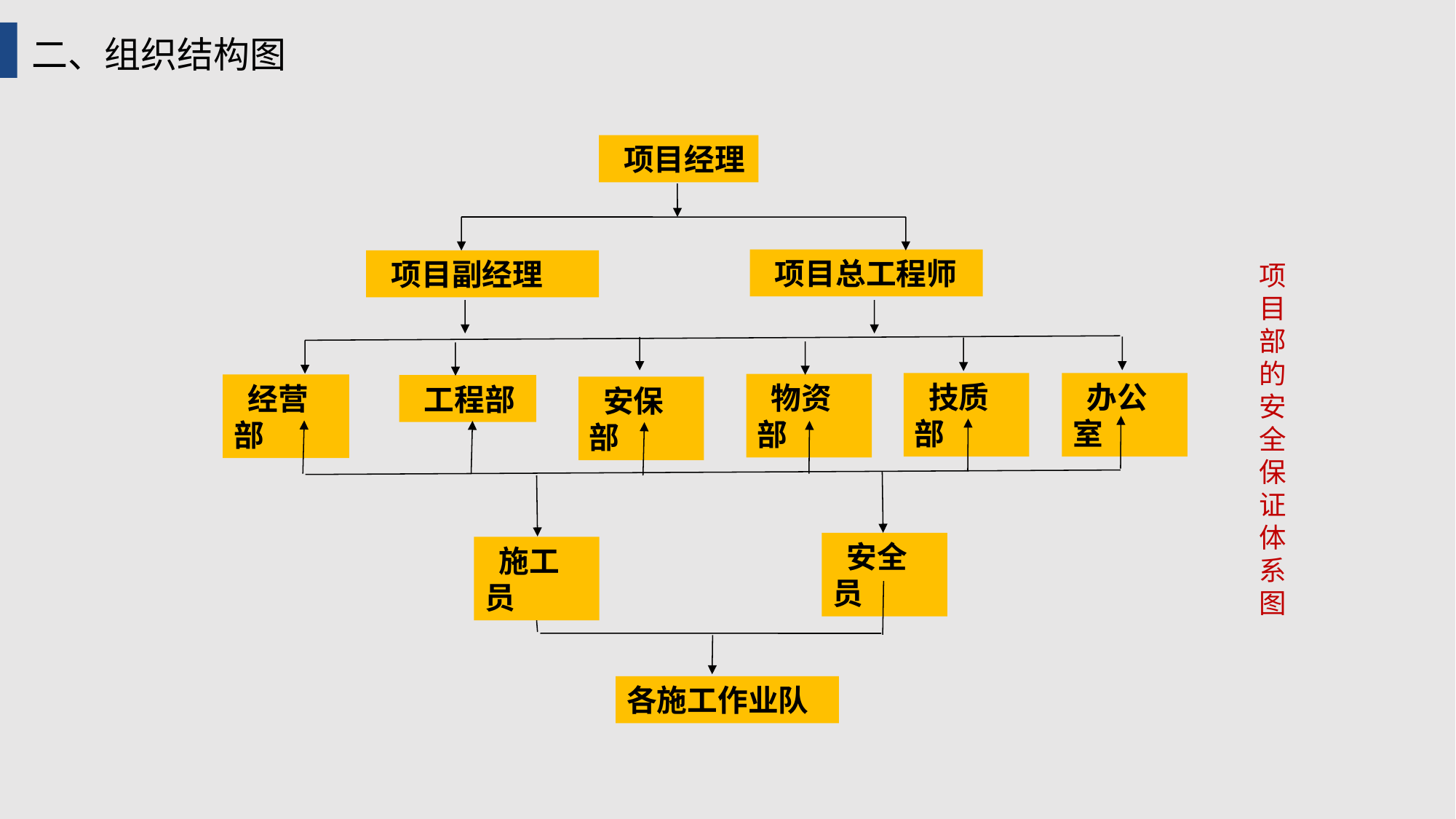

二、组织结构图
 项目经理

 项目总工程师
 项目副经理
项目部的安全保证体系图

 技质部
 办公室
 物资部
 经营部
 工程部
 安保部

 安全员
 施工员

各施工作业队